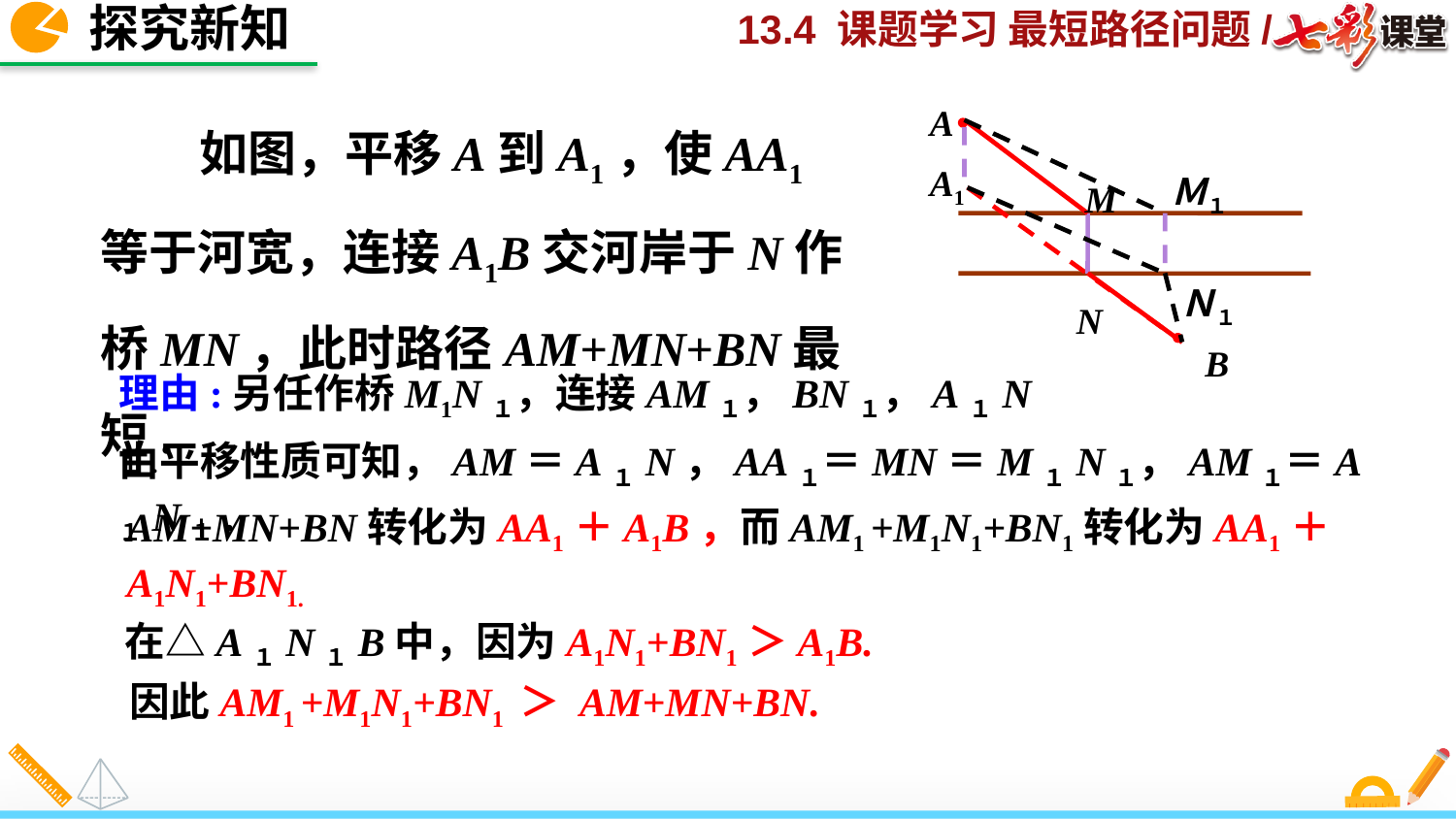

探究新知

        如图，平移A到A1，使AA1等于河宽，连接A1B交河岸于N作桥MN，此时路径AM+MN+BN最短.
A

B

A1
Ｍ１
M

Ｎ１
N
理由:另任作桥M1N１，连接AM１，BN１，A１N１.
由平移性质可知，AM＝A１N，AA１＝MN＝M１N１，AM１＝A１N１.
AM+MN+BN转化为AA1＋A1B，而AM1 +M1N1+BN1转化为AA1＋A1N1+BN1.
在△A１N１B中，因为A1N1+BN1＞A1B.
因此AM1 +M1N1+BN1 ＞ AM+MN+BN.